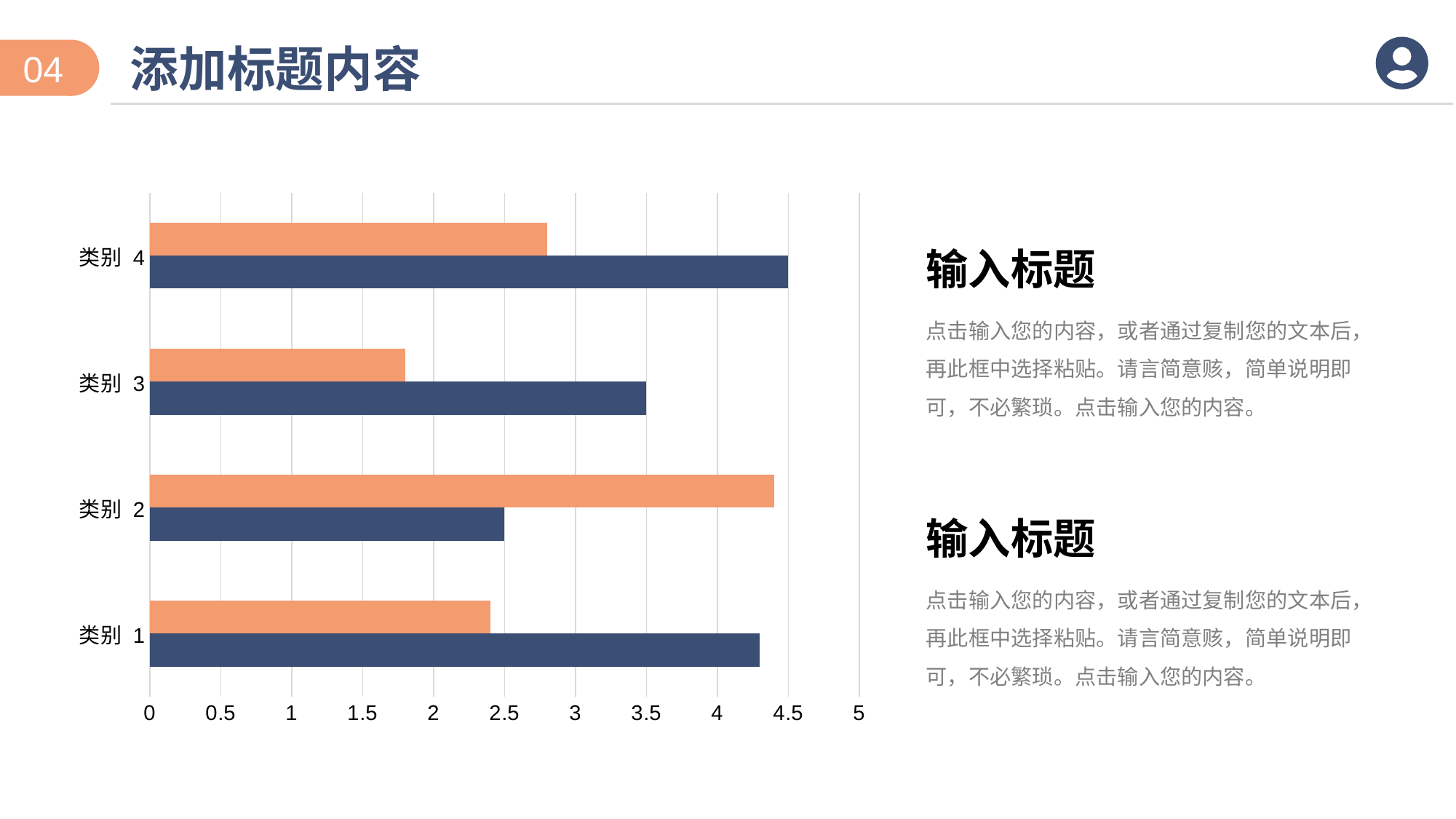

添加标题内容

04

### Chart

| Category | 系列 1 | 系列 2 |
|---|---|---|
| 类别 1 | 4.3 | 2.4 |
| 类别 2 | 2.5 | 4.4 |
| 类别 3 | 3.5 | 1.8 |
| 类别 4 | 4.5 | 2.8 |
输入标题
点击输入您的内容，或者通过复制您的文本后，再此框中选择粘贴。请言简意赅，简单说明即可，不必繁琐。点击输入您的内容。
输入标题
点击输入您的内容，或者通过复制您的文本后，再此框中选择粘贴。请言简意赅，简单说明即可，不必繁琐。点击输入您的内容。